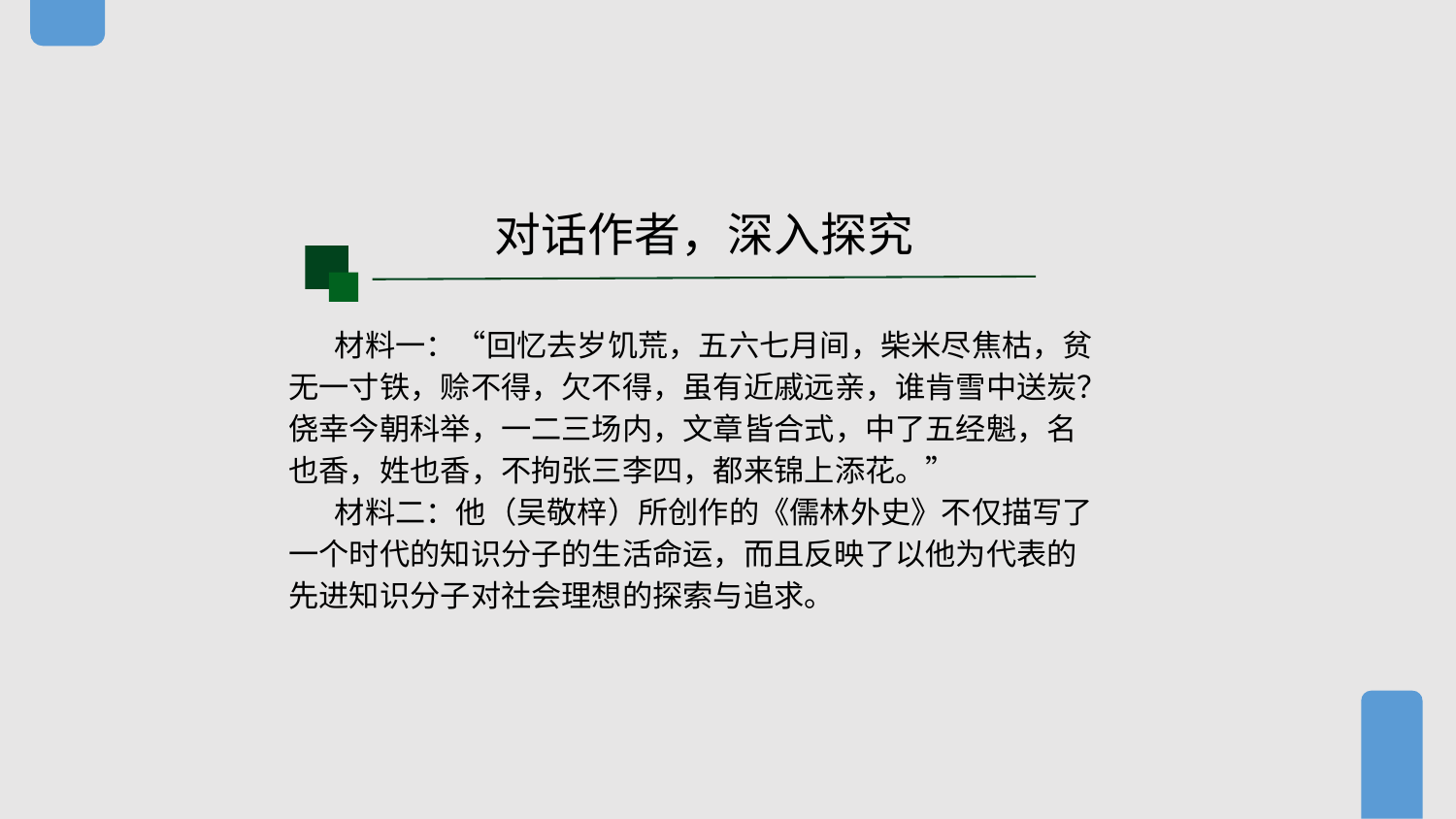

对话作者，深入探究

 材料一：“回忆去岁饥荒，五六七月间，柴米尽焦枯，贫无一寸铁，赊不得，欠不得，虽有近戚远亲，谁肯雪中送炭？侥幸今朝科举，一二三场内，文章皆合式，中了五经魁，名也香，姓也香，不拘张三李四，都来锦上添花。”
 材料二：他（吴敬梓）所创作的《儒林外史》不仅描写了一个时代的知识分子的生活命运，而且反映了以他为代表的先进知识分子对社会理想的探索与追求。